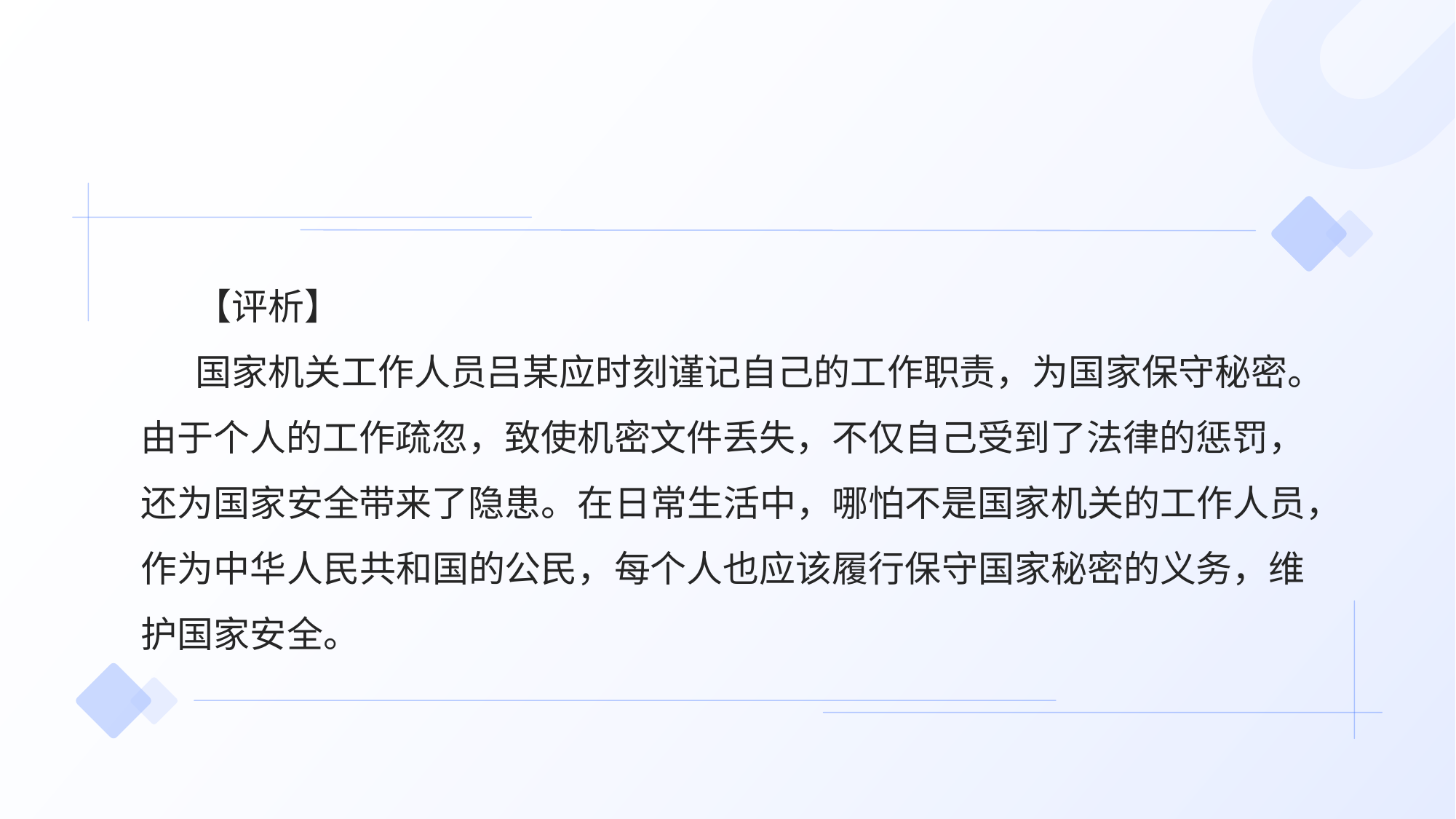

【评析】
国家机关工作人员吕某应时刻谨记自己的工作职责，为国家保守秘密。由于个人的工作疏忽，致使机密文件丢失，不仅自己受到了法律的惩罚，还为国家安全带来了隐患。在日常生活中，哪怕不是国家机关的工作人员，作为中华人民共和国的公民，每个人也应该履行保守国家秘密的义务，维护国家安全。